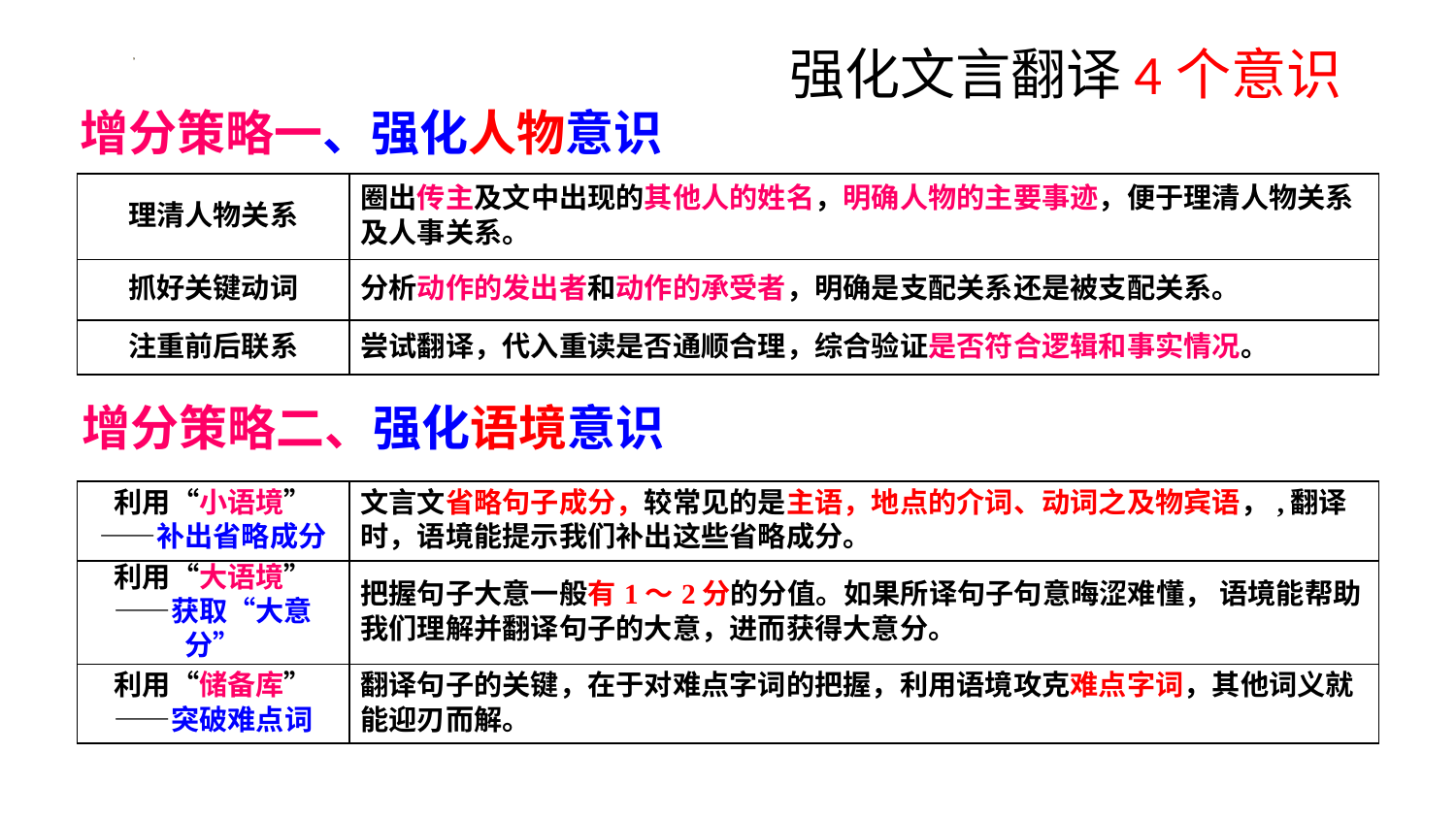

# 强化文言翻译4个意识
增分策略一、强化人物意识
| 理清人物关系 | 圈出传主及文中出现的其他人的姓名，明确人物的主要事迹，便于理清人物关系及人事关系。 |
| --- | --- |
| 抓好关键动词 | 分析动作的发出者和动作的承受者，明确是支配关系还是被支配关系。 |
| 注重前后联系 | 尝试翻译，代入重读是否通顺合理，综合验证是否符合逻辑和事实情况。 |
增分策略二、强化语境意识
| 利用“小语境”——补出省略成分 | 文言文省略句子成分，较常见的是主语，地点的介词、动词之及物宾语，,翻译时，语境能提示我们补出这些省略成分。 |
| --- | --- |
| 利用“大语境”——获取“大意分” | 把握句子大意一般有1～2分的分值。如果所译句子句意晦涩难懂， 语境能帮助我们理解并翻译句子的大意，进而获得大意分。 |
| 利用“储备库”——突破难点词 | 翻译句子的关键，在于对难点字词的把握，利用语境攻克难点字词，其他词义就能迎刃而解。 |